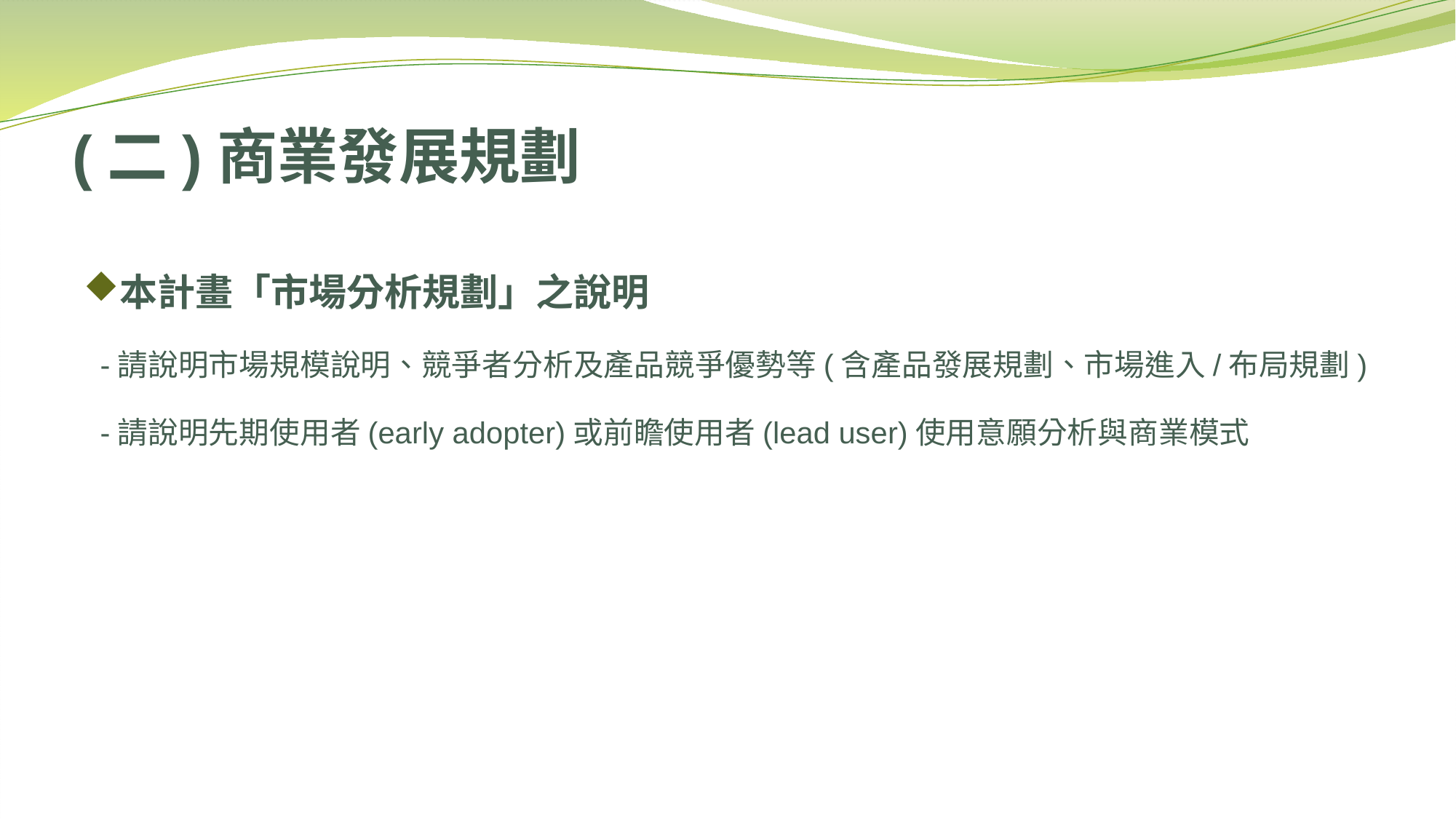

# (二)商業發展規劃
本計畫「市場分析規劃」之說明
  -請說明市場規模說明、競爭者分析及產品競爭優勢等(含產品發展規劃、市場進入/布局規劃)
  -請說明先期使用者(early adopter)或前瞻使用者(lead user)使用意願分析與商業模式